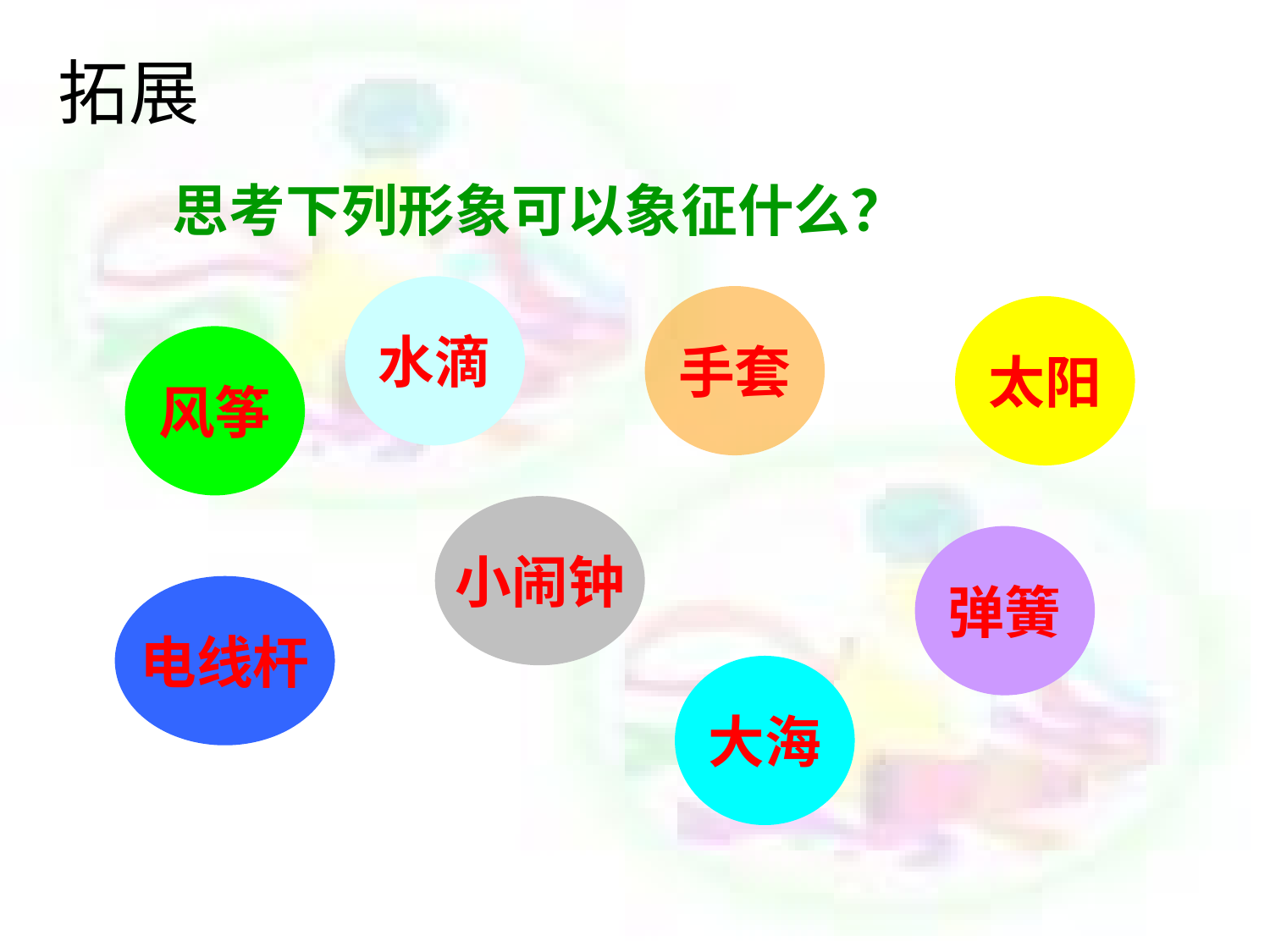

拓展
思考下列形象可以象征什么？

水滴
手套
太阳
风筝
小闹钟
弹簧
电线杆
大海